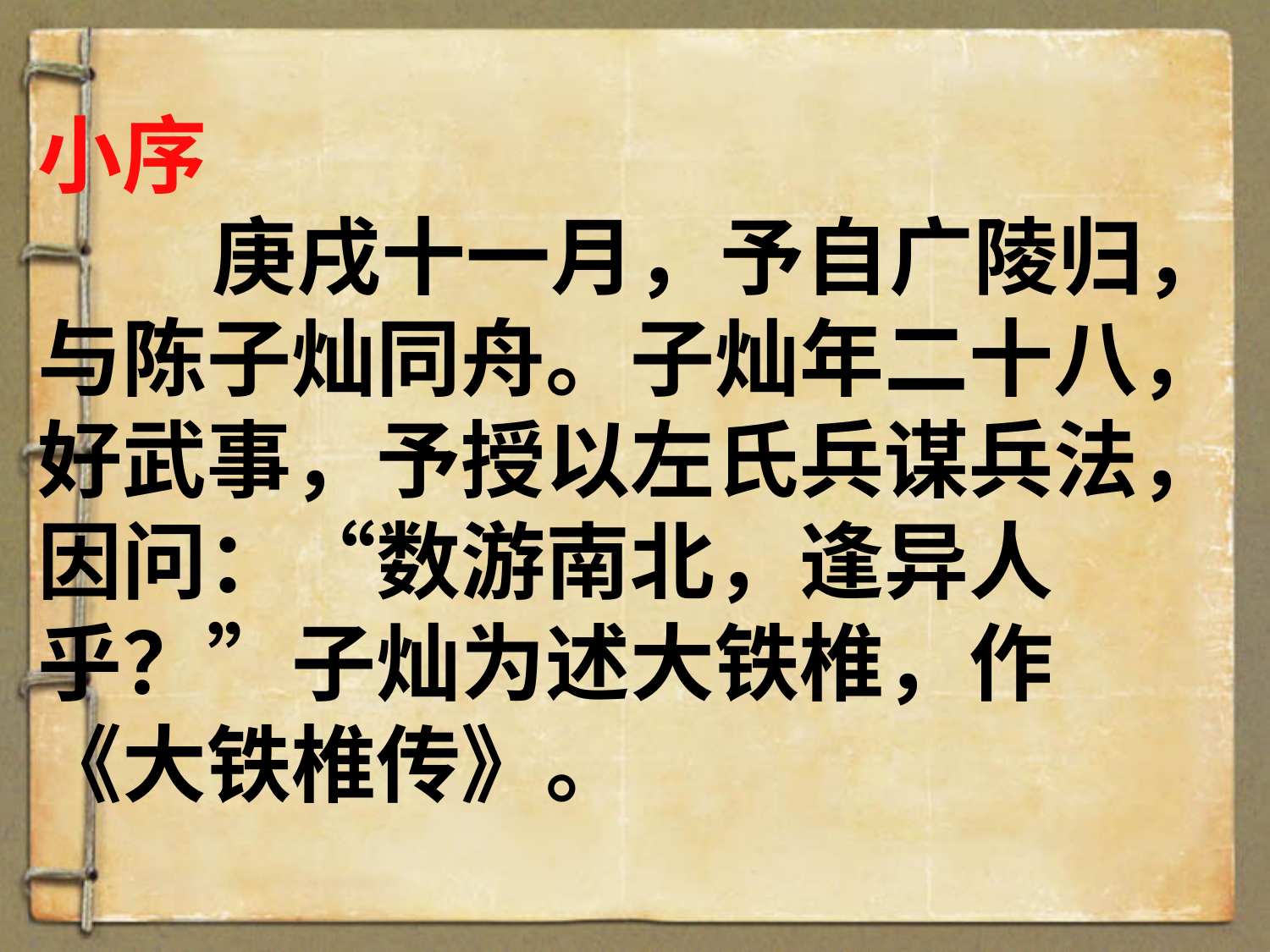

小序
        庚戌十一月，予自广陵归，与陈子灿同舟。子灿年二十八，好武事，予授以左氏兵谋兵法，因问：“数游南北，逢异人乎？”子灿为述大铁椎，作《大铁椎传》。